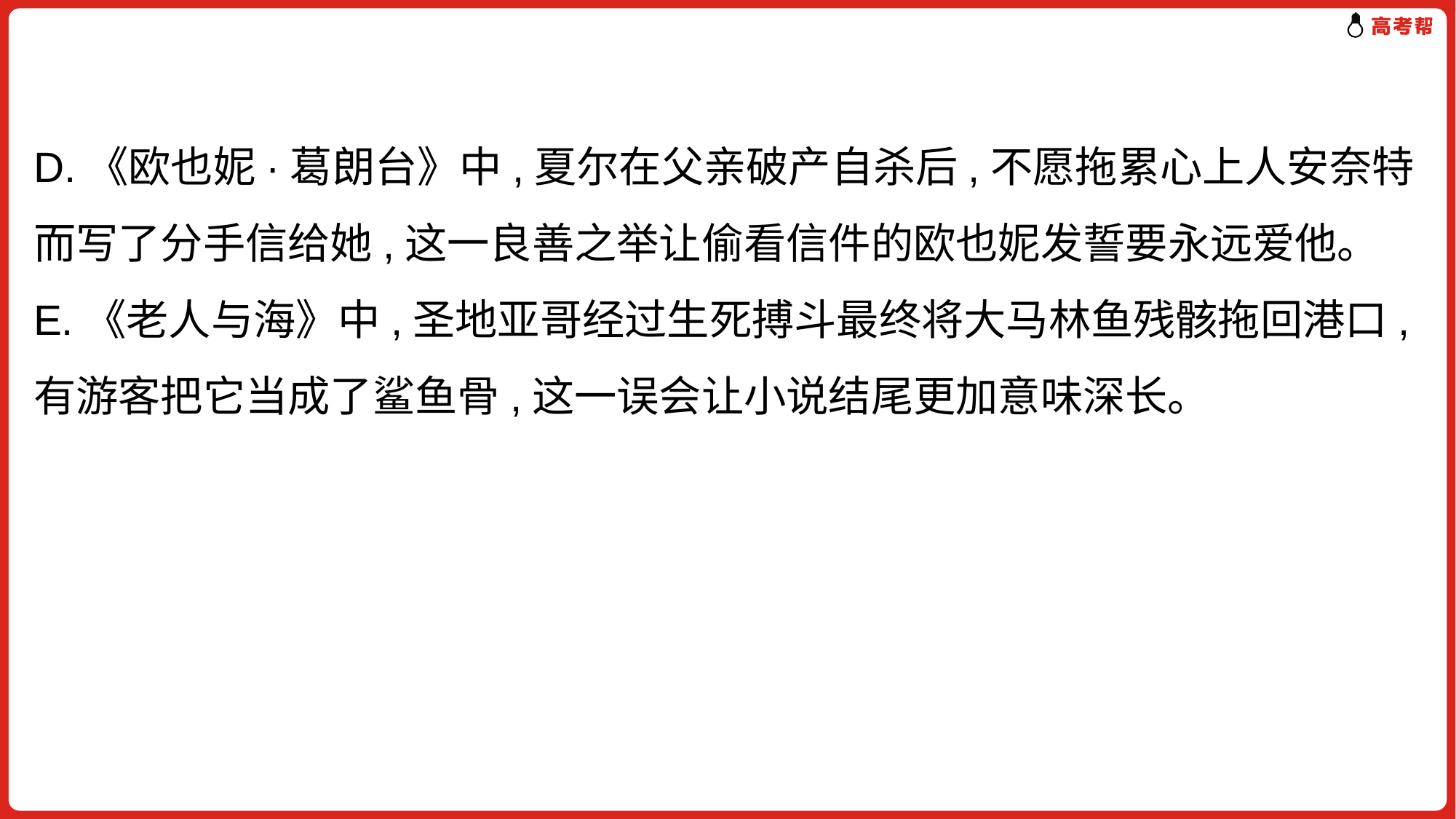

D.《欧也妮·葛朗台》中,夏尔在父亲破产自杀后,不愿拖累心上人安奈特而写了分手信给她,这一良善之举让偷看信件的欧也妮发誓要永远爱他。
E.《老人与海》中,圣地亚哥经过生死搏斗最终将大马林鱼残骸拖回港口,有游客把它当成了鲨鱼骨,这一误会让小说结尾更加意味深长。